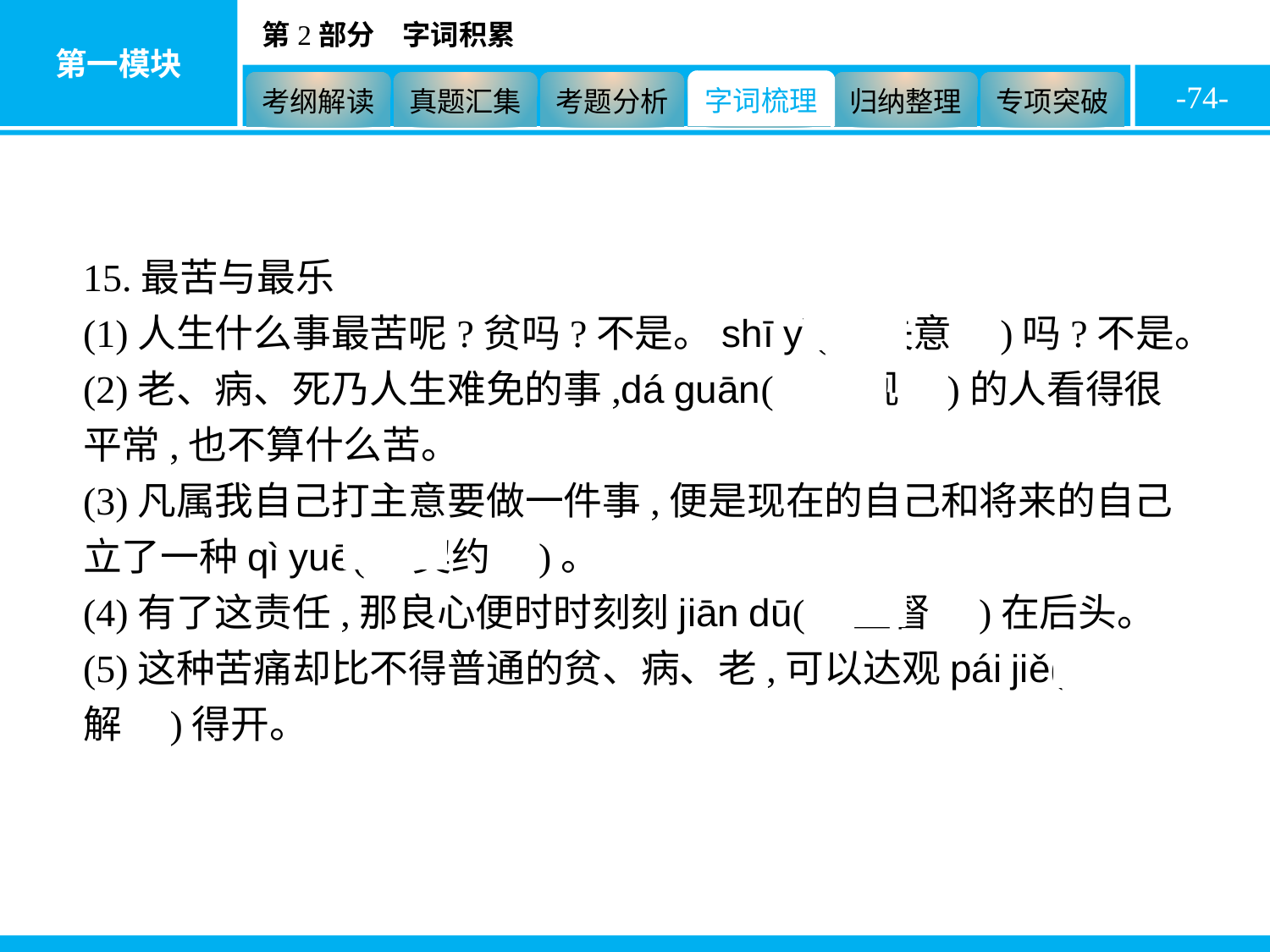

-74-
15.最苦与最乐
(1)人生什么事最苦呢?贫吗?不是。shī yì(　失意　)吗?不是。
(2)老、病、死乃人生难免的事,dá guān(　达观　)的人看得很平常,也不算什么苦。
(3)凡属我自己打主意要做一件事,便是现在的自己和将来的自己立了一种qì yuē(　契约　)。
(4)有了这责任,那良心便时时刻刻jiān dū(　监督　)在后头。
(5)这种苦痛却比不得普通的贫、病、老,可以达观pái jiě(　排解　)得开。